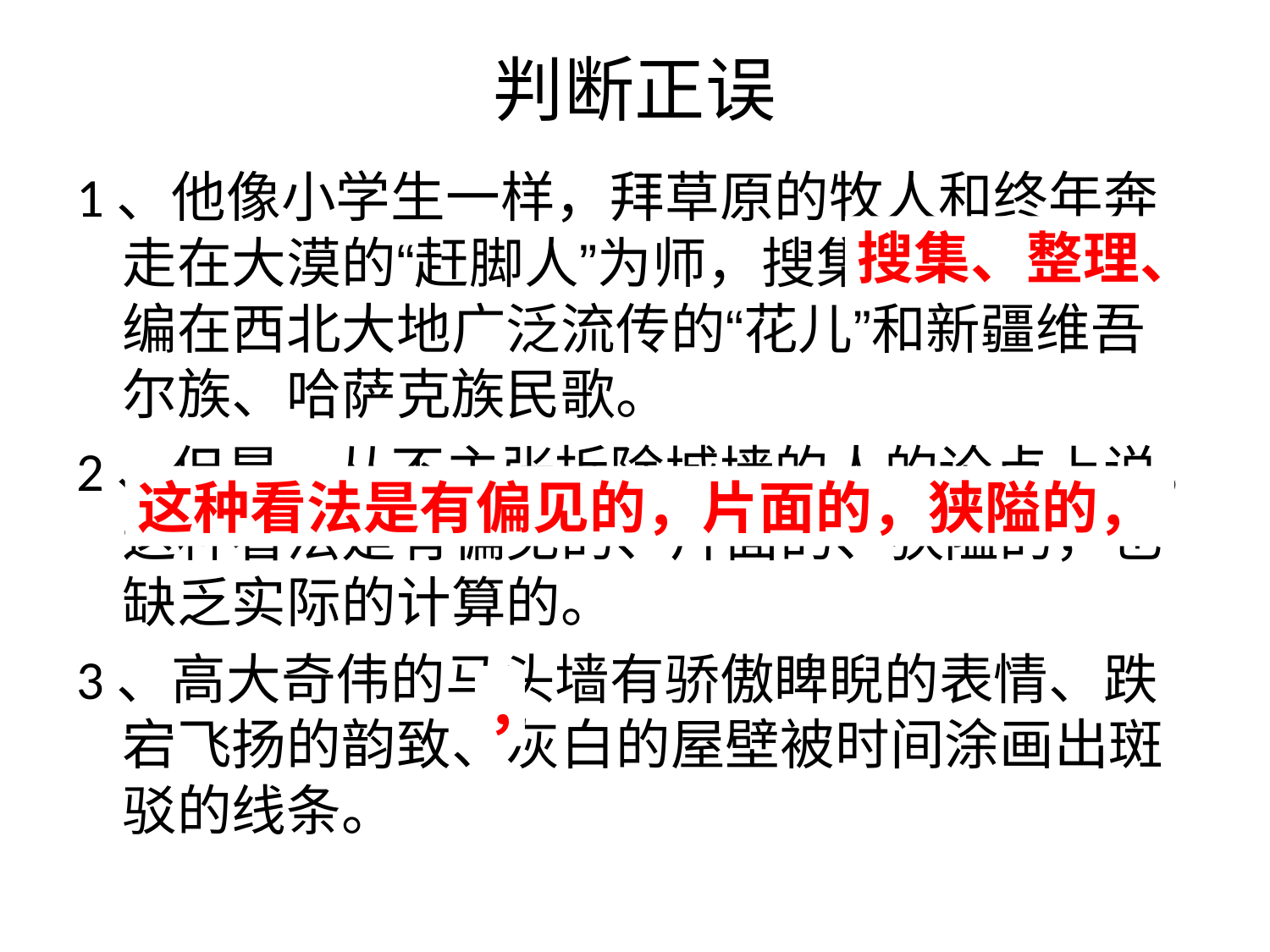

# 判断正误
1、他像小学生一样，拜草原的牧人和终年奔走在大漠的“赶脚人”为师，搜集，整理，改编在西北大地广泛流传的“花儿”和新疆维吾尔族、哈萨克族民歌。
2、但是，从不主张拆除城墙的人的论点上说，这种看法是有偏见的、片面的、狭隘的，也缺乏实际的计算的。
3、高大奇伟的马头墙有骄傲睥睨的表情、跌宕飞扬的韵致、灰白的屋壁被时间涂画出斑驳的线条。
搜集、整理、
这种看法是有偏见的，片面的，狭隘的，
，